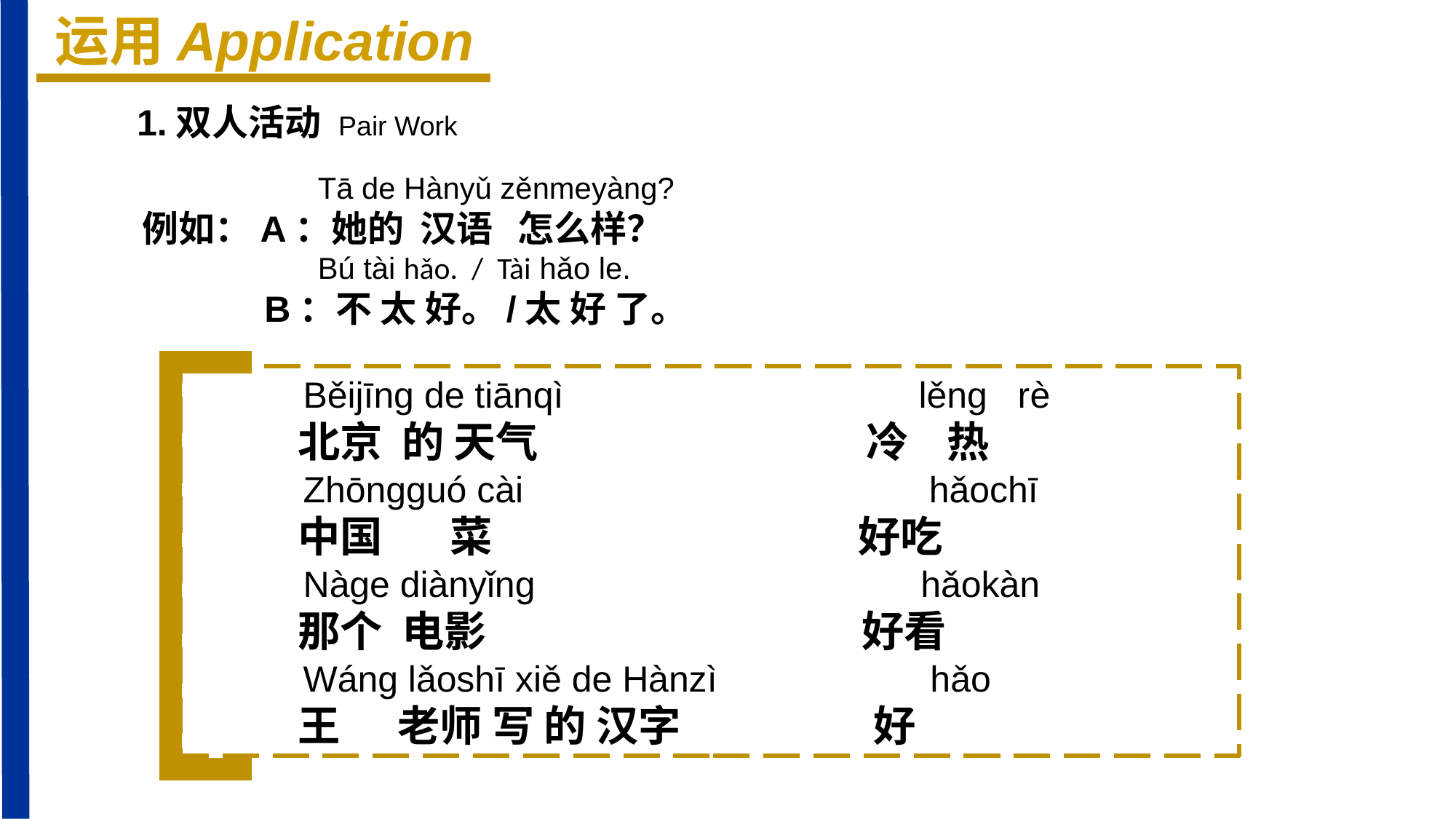

运用Application
1.双人活动 Pair Work
                     Tā de Hànyǔ zěnmeyànɡ?
例如：A：她的  汉语   怎么样？
                     Bú tài hǎo.  /  Tài hǎo le.
            B：不 太 好。/太 好 了。
           Běijīnɡ de tiānqì                                   lěnɡ   rè
          北京  的 天气                                  冷    热
           Zhōnɡɡuó cài                                        hǎochī
          中国       菜                                      好吃
           Nàɡe diànyǐnɡ                                      hǎokàn
          那个  电影                                       好看
           Wánɡ lǎoshī xiě de Hànzì                     hǎo
          王      老师 写 的 汉字                    好